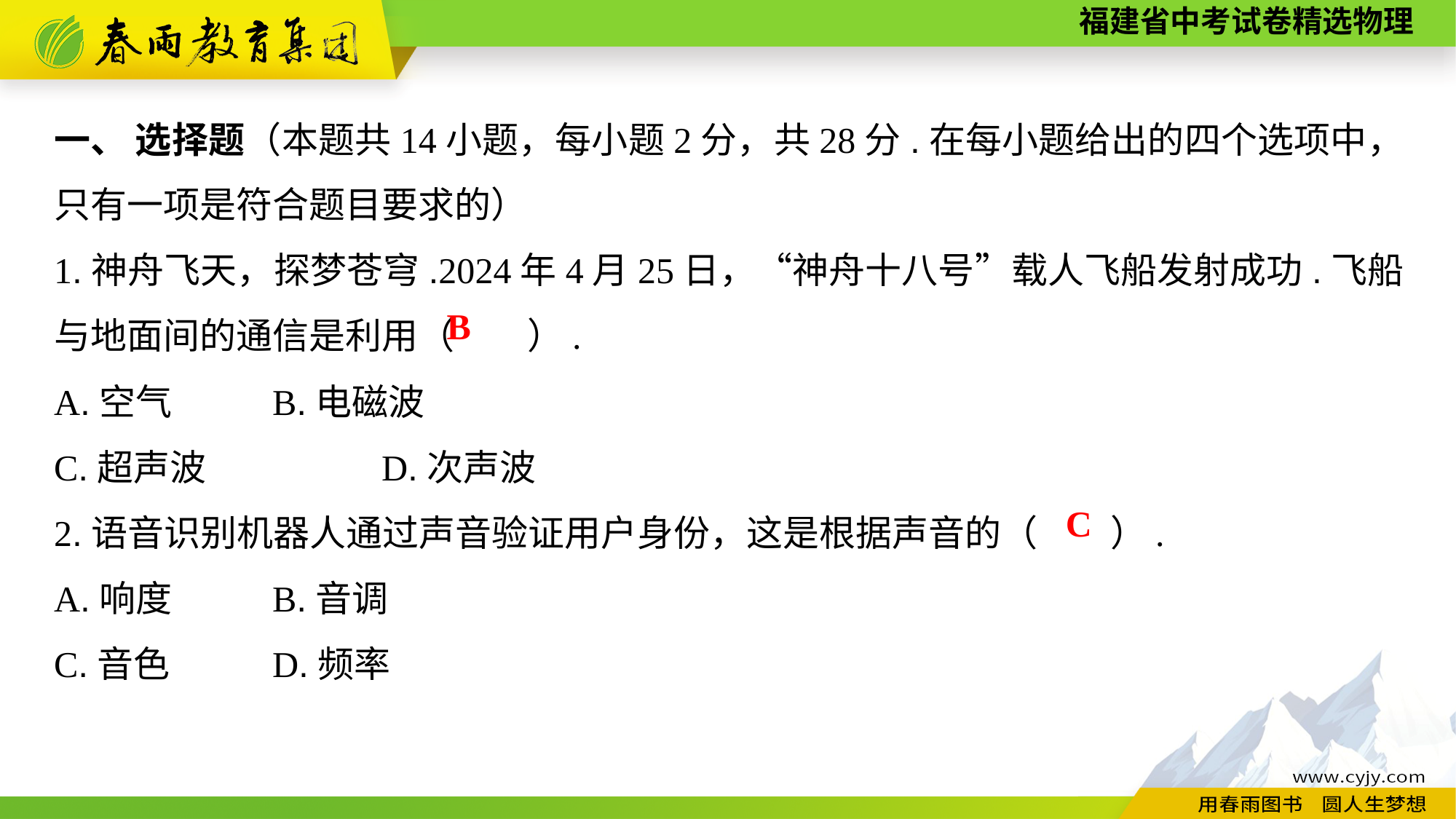

一、 选择题（本题共14小题，每小题2分，共28分.在每小题给出的四个选项中，只有一项是符合题目要求的）
1.神舟飞天，探梦苍穹.2024年4月25日，“神舟十八号”载人飞船发射成功.飞船与地面间的通信是利用（　　）.
A.空气	B.电磁波
C.超声波　　	D.次声波
2.语音识别机器人通过声音验证用户身份，这是根据声音的（　　）.
A.响度	B.音调
C.音色　　	D.频率
B
C